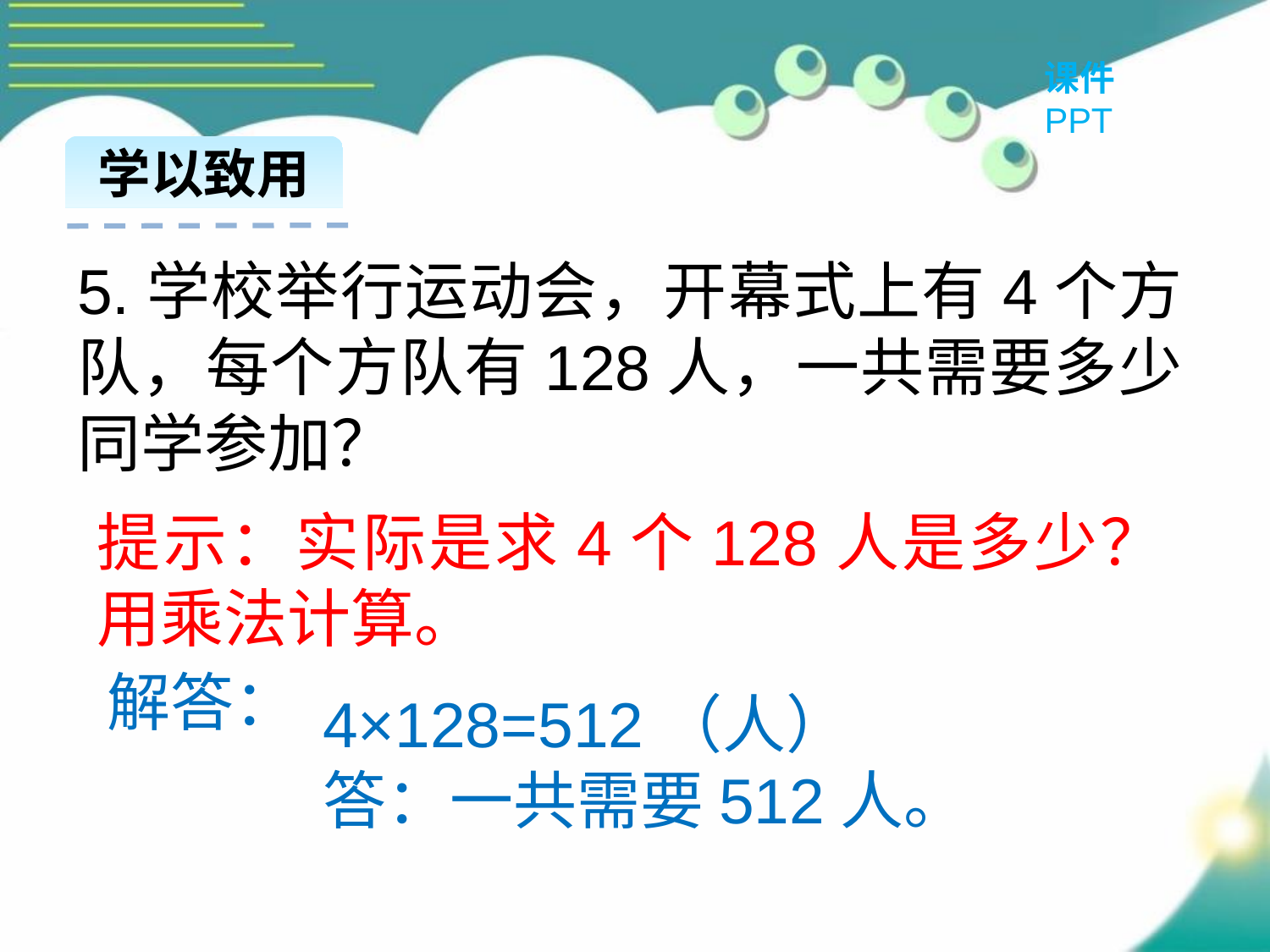

课件PPT
学以致用

5.学校举行运动会，开幕式上有4个方队，每个方队有128人，一共需要多少同学参加？
提示：实际是求4个128人是多少？用乘法计算。
解答：
4×128=512（人）
答：一共需要512人。